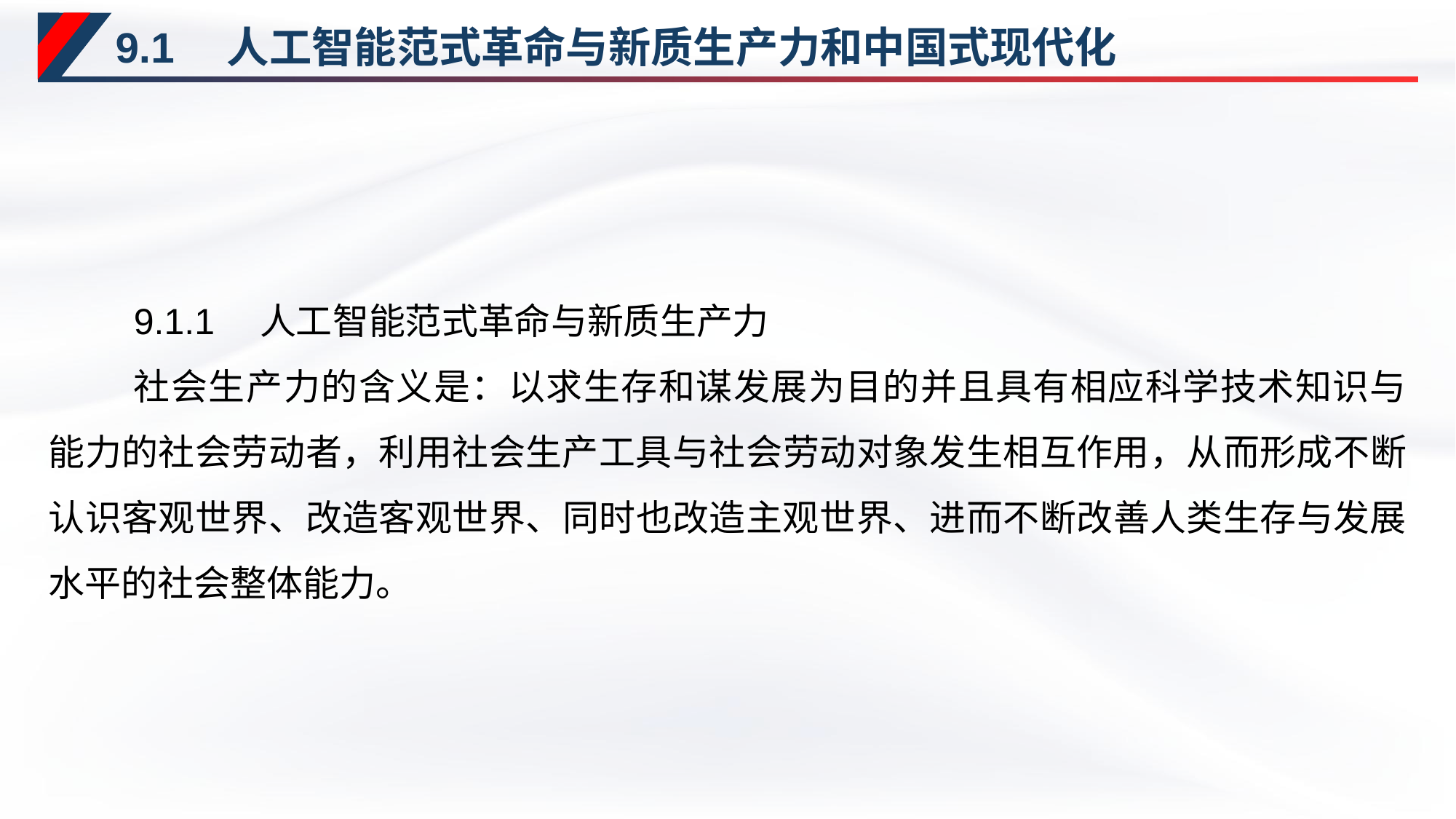

# 9.1　人工智能范式革命与新质生产力和中国式现代化
9.1.1　人工智能范式革命与新质生产力
社会生产力的含义是：以求生存和谋发展为目的并且具有相应科学技术知识与能力的社会劳动者，利用社会生产工具与社会劳动对象发生相互作用，从而形成不断认识客观世界、改造客观世界、同时也改造主观世界、进而不断改善人类生存与发展水平的社会整体能力。